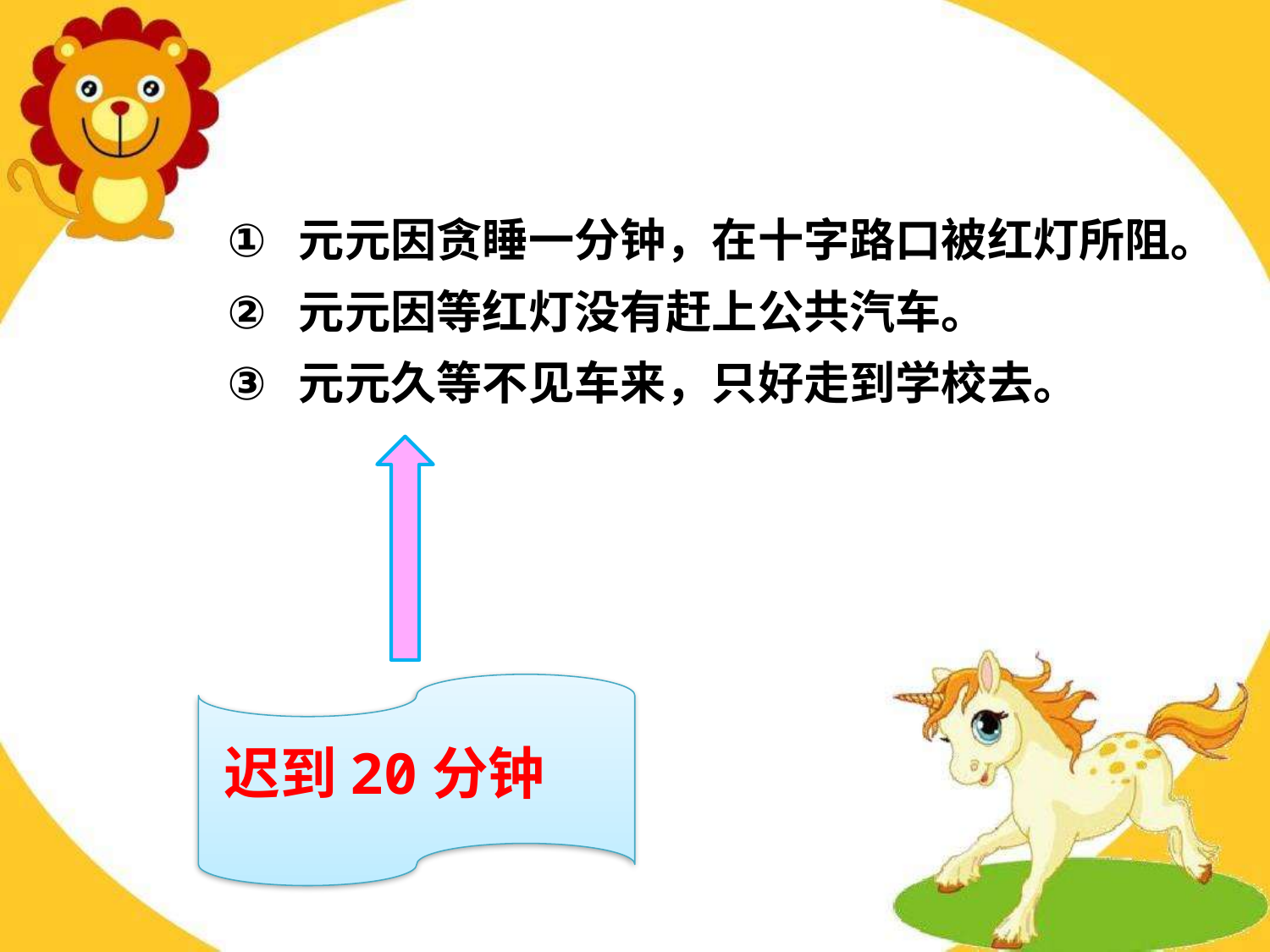

元元因贪睡一分钟，在十字路口被红灯所阻。
元元因等红灯没有赶上公共汽车。
元元久等不见车来，只好走到学校去。

迟到20分钟